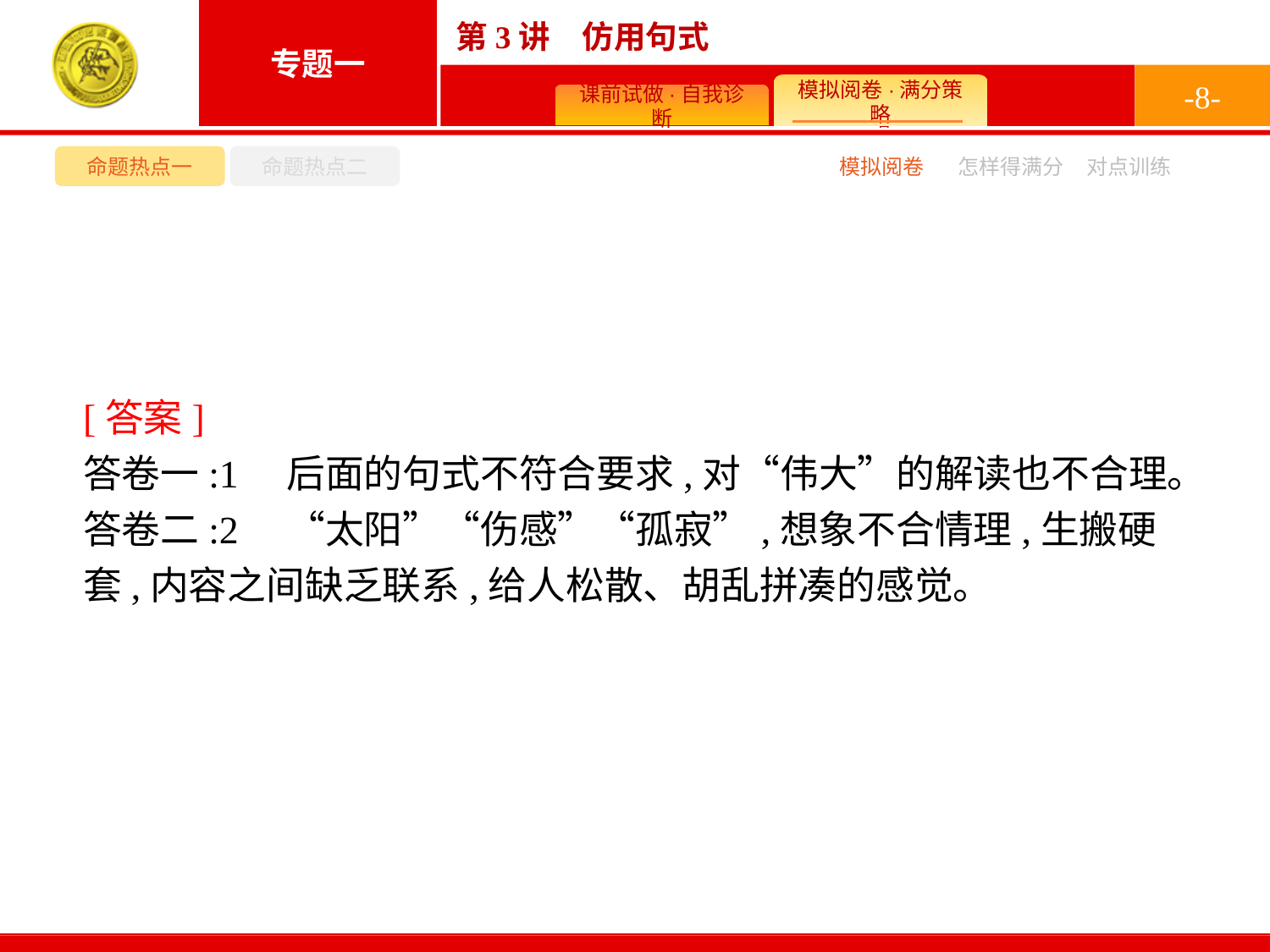

-8-
命题热点一
命题热点二
模拟阅卷
怎样得满分
对点训练
[答案]
答卷一:1　后面的句式不符合要求,对“伟大”的解读也不合理。
答卷二:2　“太阳”“伤感”“孤寂”,想象不合情理,生搬硬套,内容之间缺乏联系,给人松散、胡乱拼凑的感觉。